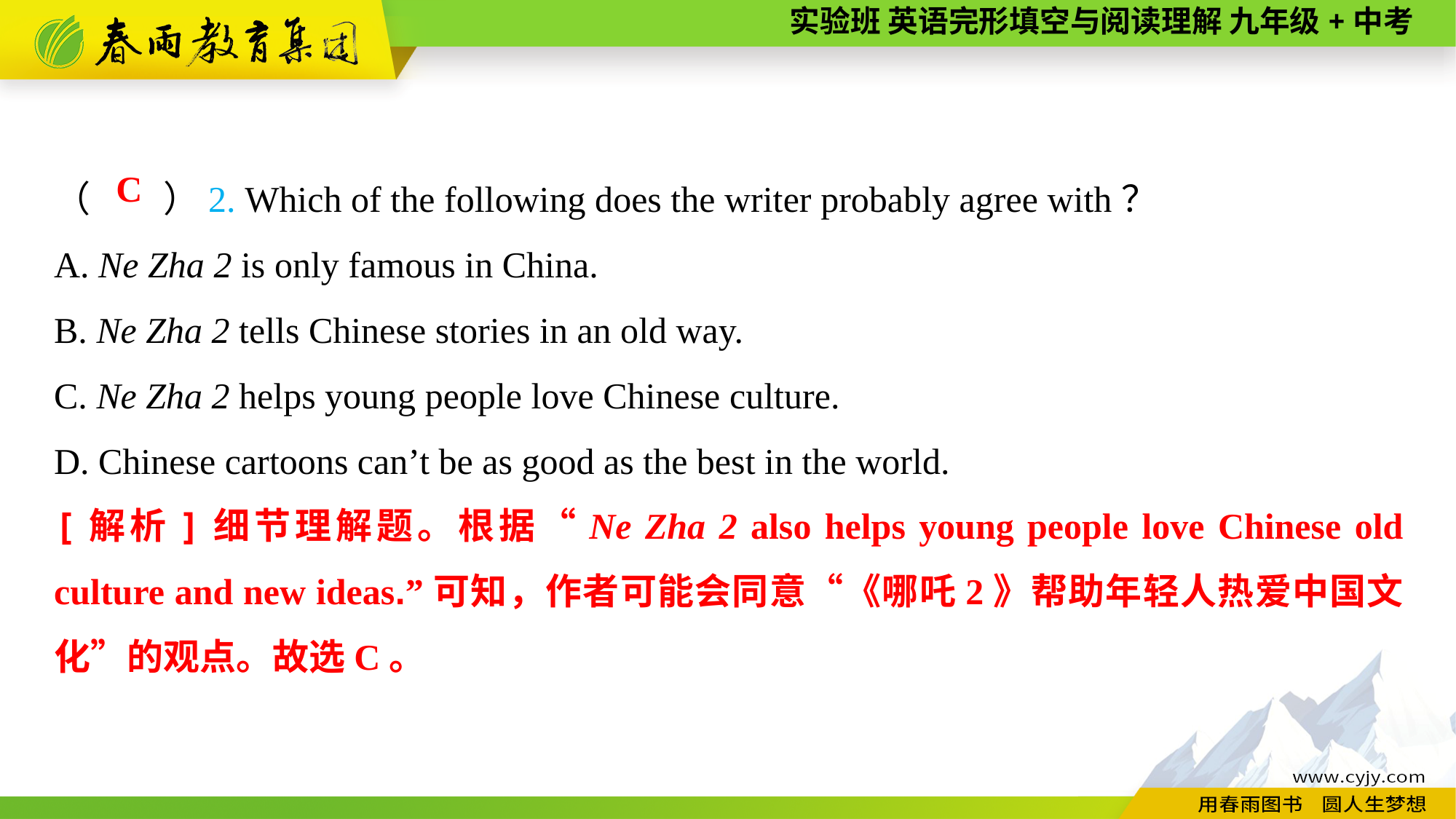

（　　）2. Which of the following does the writer probably agree with？
A. Ne Zha 2 is only famous in China.
B. Ne Zha 2 tells Chinese stories in an old way.
C. Ne Zha 2 helps young people love Chinese culture.
D. Chinese cartoons can’t be as good as the best in the world.
C
[解析]细节理解题。根据“Ne Zha 2 also helps young people love Chinese old culture and new ideas.”可知，作者可能会同意“《哪吒2》帮助年轻人热爱中国文化”的观点。故选C。